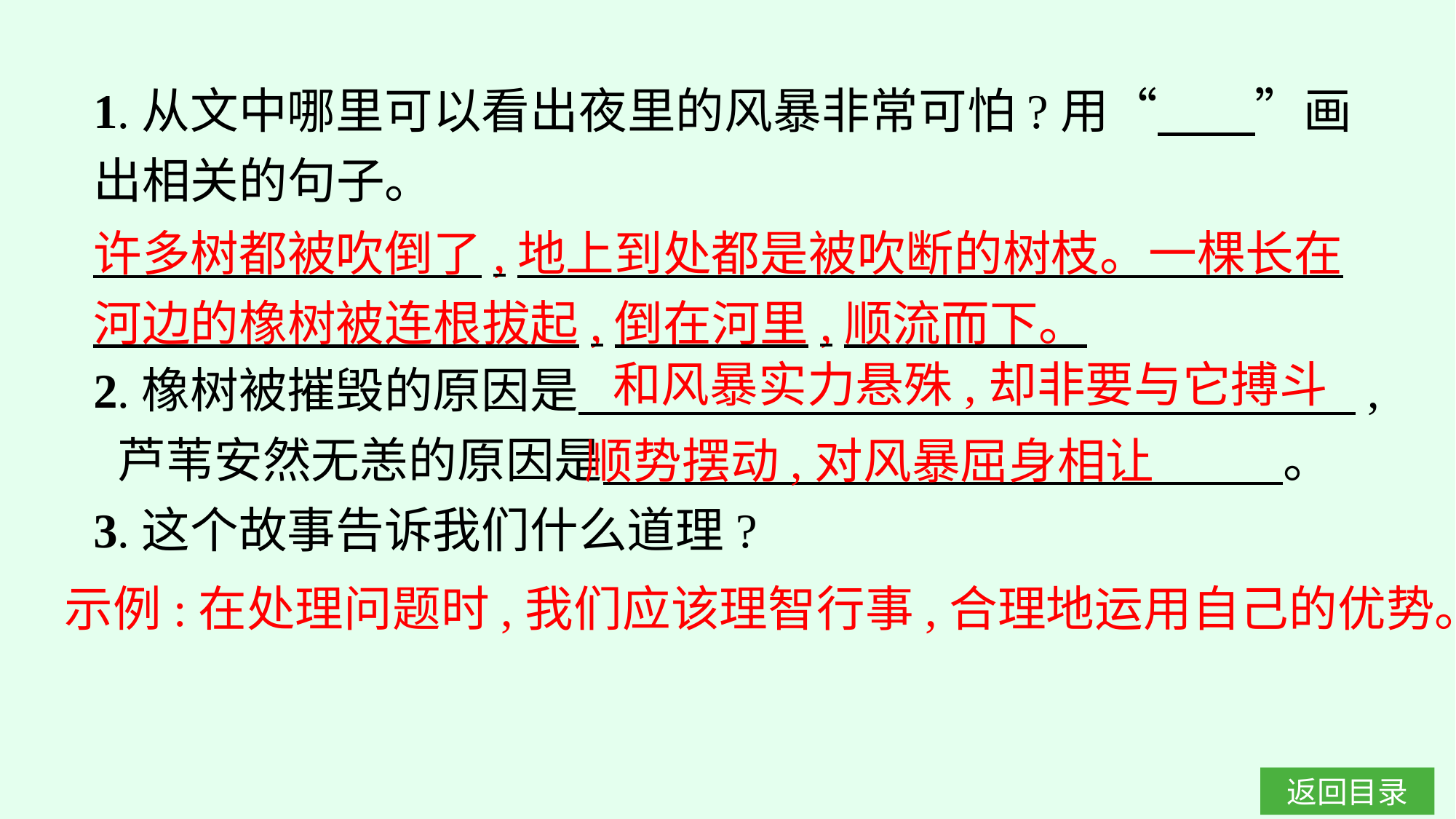

1.从文中哪里可以看出夜里的风暴非常可怕?用“　　”画出相关的句子。

2.橡树被摧毁的原因是　　　　　　　　　　　　　　　　, 芦苇安然无恙的原因是　　　　　　　　　　　　　　。
3.这个故事告诉我们什么道理?
许多树都被吹倒了,地上到处都是被吹断的树枝。一棵长在河边的橡树被连根拔起,倒在河里,顺流而下。
和风暴实力悬殊,却非要与它搏斗
顺势摆动,对风暴屈身相让
示例:在处理问题时,我们应该理智行事,合理地运用自己的优势。